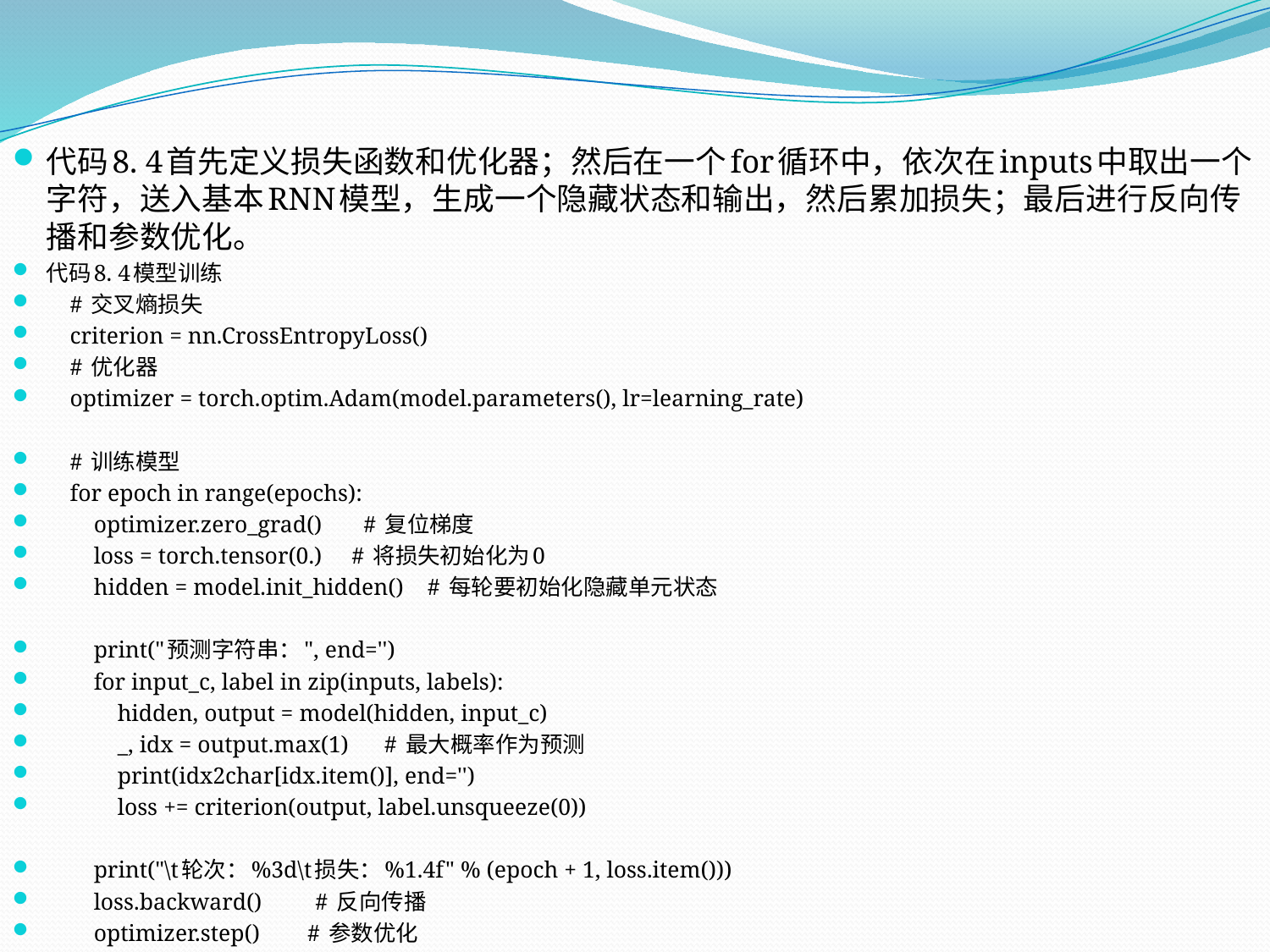

代码8. 4首先定义损失函数和优化器；然后在一个for循环中，依次在inputs中取出一个字符，送入基本RNN模型，生成一个隐藏状态和输出，然后累加损失；最后进行反向传播和参数优化。
代码8. 4模型训练
    # 交叉熵损失
    criterion = nn.CrossEntropyLoss()
    # 优化器
    optimizer = torch.optim.Adam(model.parameters(), lr=learning_rate)

    # 训练模型
    for epoch in range(epochs):
        optimizer.zero_grad()       # 复位梯度
        loss = torch.tensor(0.)     # 将损失初始化为0
        hidden = model.init_hidden()    # 每轮要初始化隐藏单元状态

        print("预测字符串：", end='')
        for input_c, label in zip(inputs, labels):
            hidden, output = model(hidden, input_c)
            _, idx = output.max(1)      # 最大概率作为预测
            print(idx2char[idx.item()], end='')
            loss += criterion(output, label.unsqueeze(0))

        print("\t轮次：%3d\t损失：%1.4f" % (epoch + 1, loss.item()))
        loss.backward()         # 反向传播
        optimizer.step()        # 参数优化